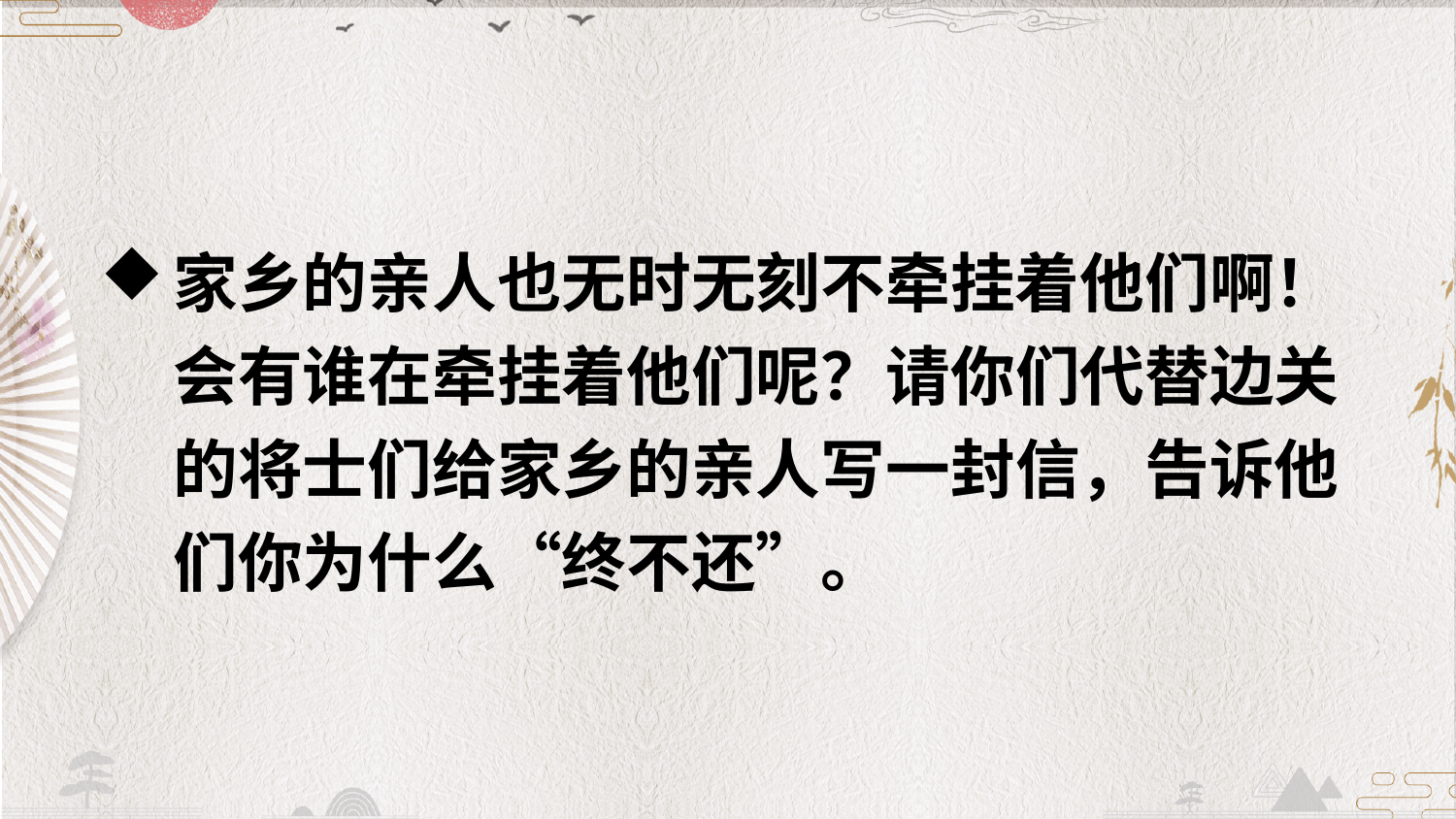

家乡的亲人也无时无刻不牵挂着他们啊！会有谁在牵挂着他们呢？请你们代替边关的将士们给家乡的亲人写一封信，告诉他们你为什么“终不还”。